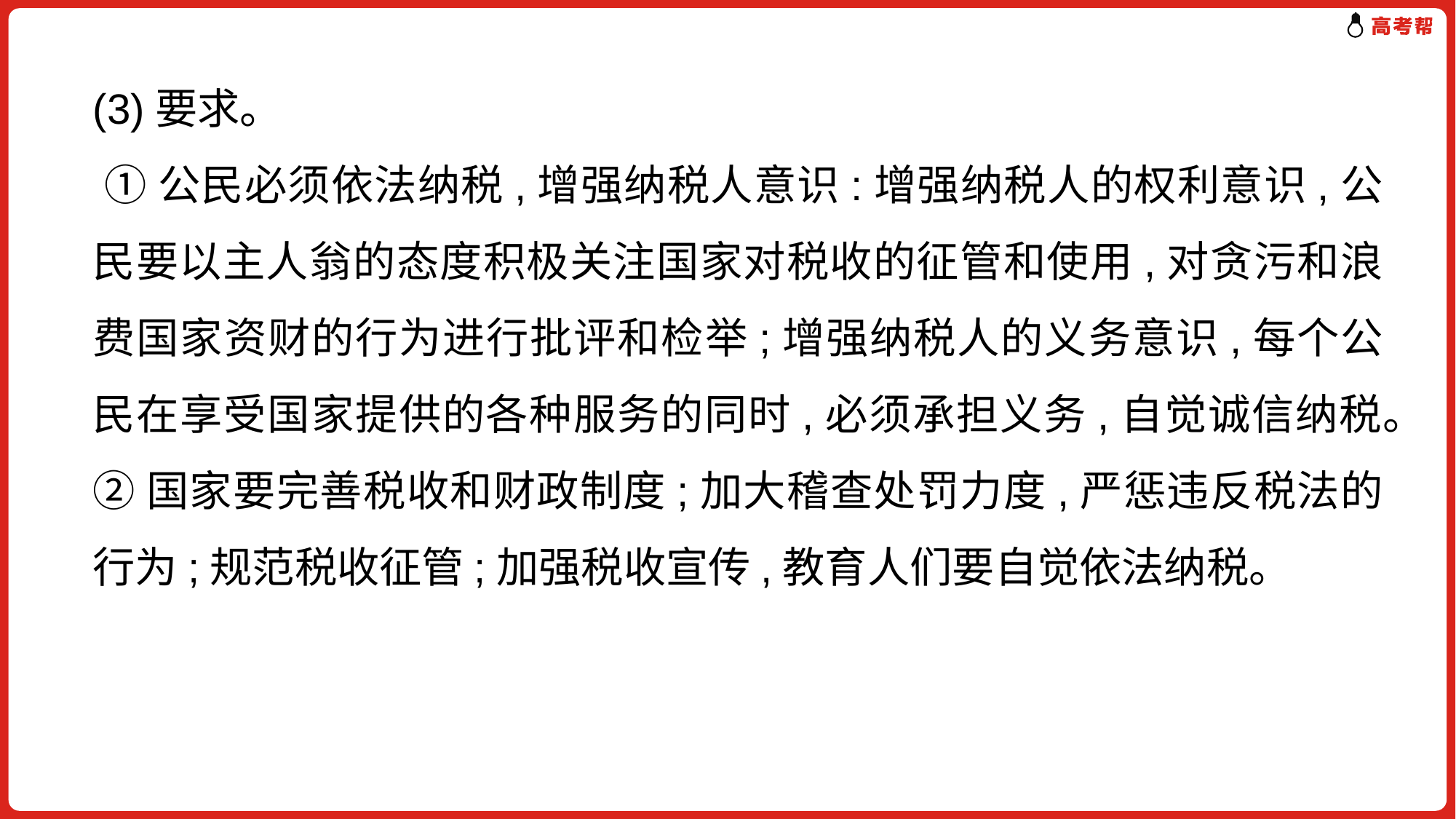

(3)要求。
 ①公民必须依法纳税,增强纳税人意识:增强纳税人的权利意识,公民要以主人翁的态度积极关注国家对税收的征管和使用,对贪污和浪费国家资财的行为进行批评和检举;增强纳税人的义务意识,每个公民在享受国家提供的各种服务的同时,必须承担义务,自觉诚信纳税。
②国家要完善税收和财政制度;加大稽查处罚力度,严惩违反税法的行为;规范税收征管;加强税收宣传,教育人们要自觉依法纳税。